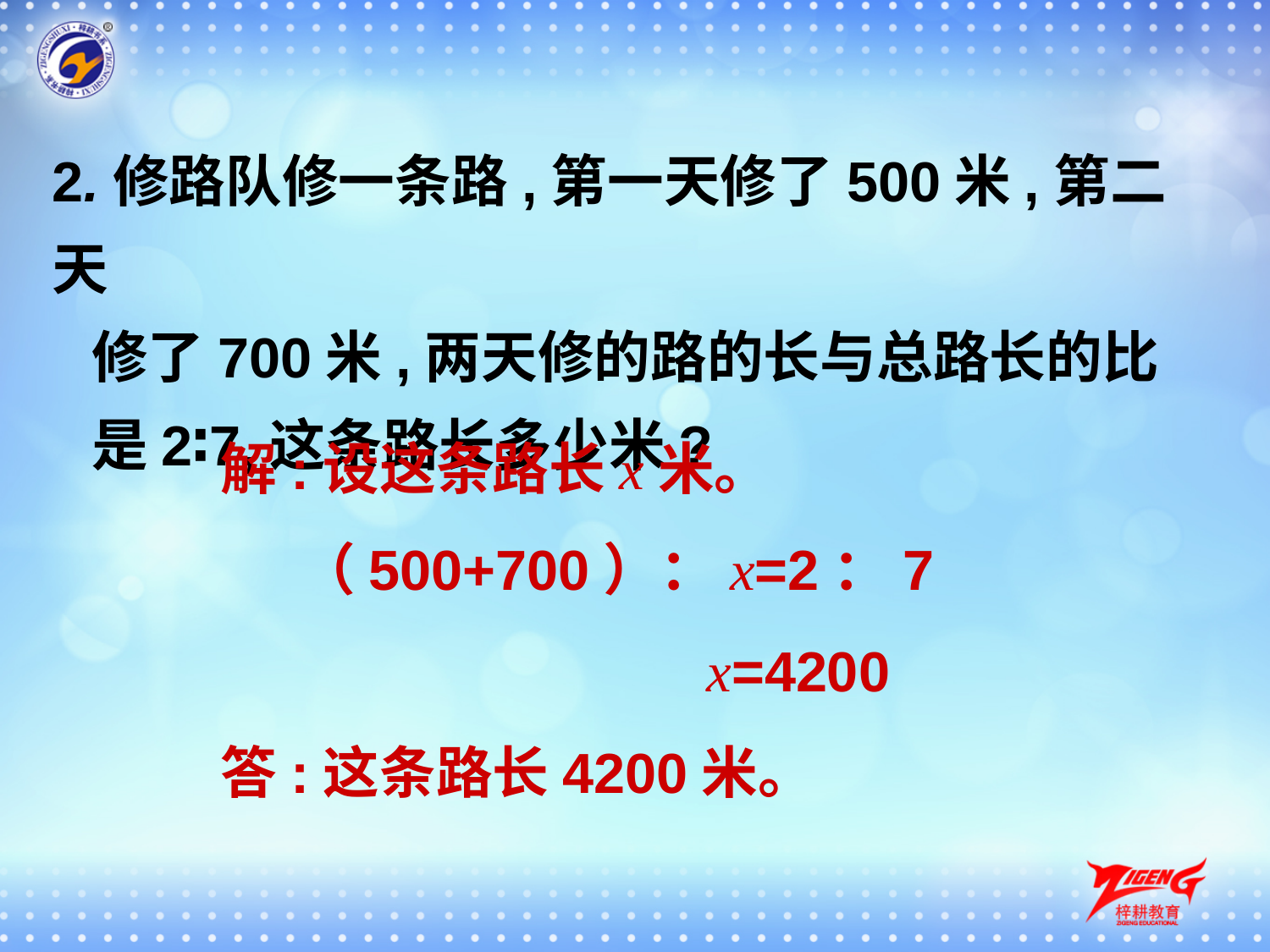

2.修路队修一条路,第一天修了500米,第二天
  修了700米,两天修的路的长与总路长的比
  是2∶7,这条路长多少米?
解:设这条路长x米。
     （500+700）：x=2：7
                               x=4200
答:这条路长4200米。